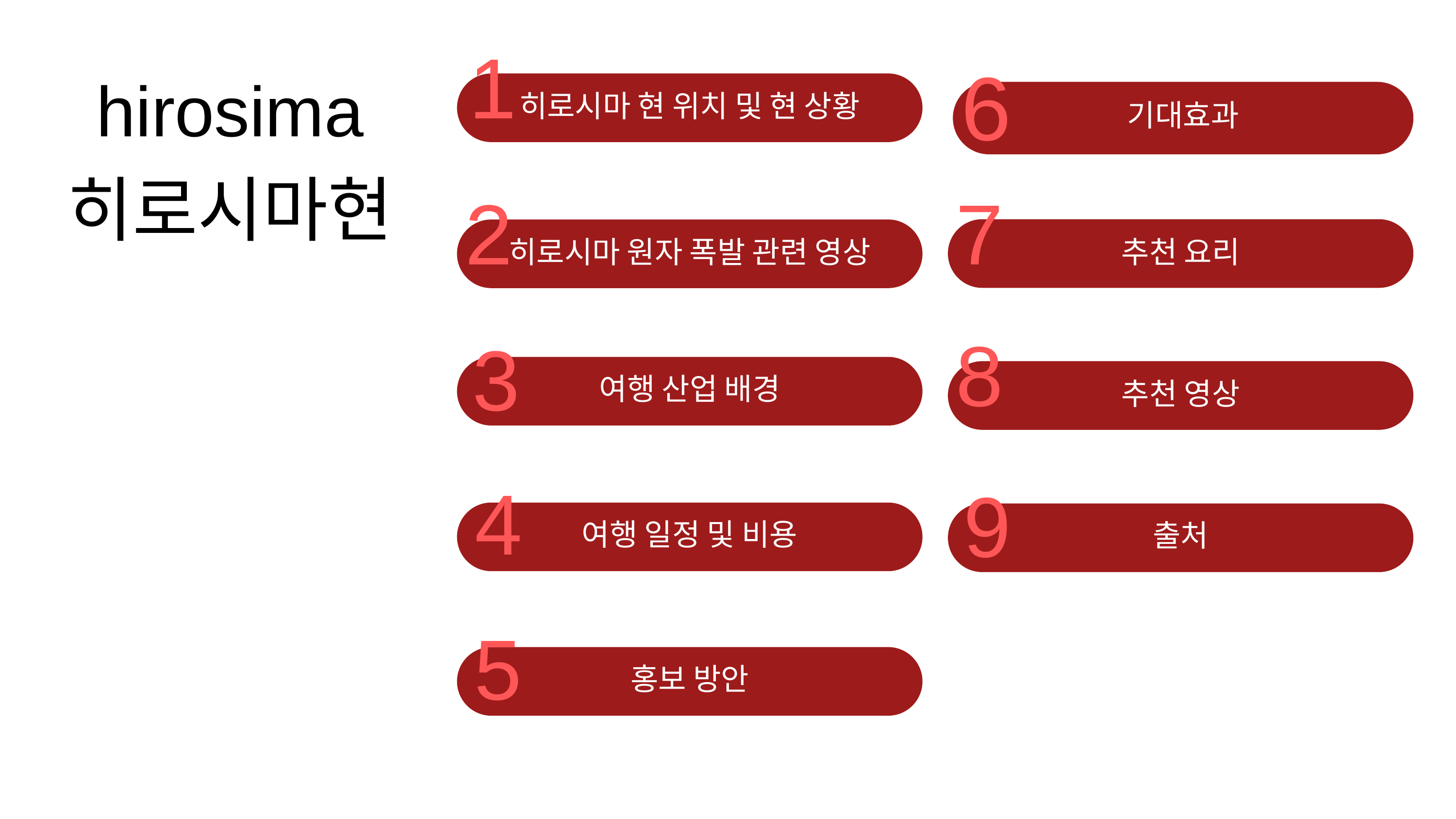

1
6
hirosima
히로시마현

히로시마 현 위치 및 현 상황

기대효과
7
2

추천 요리

히로시마 원자 폭발 관련 영상
8
3

여행 산업 배경

추천 영상
4
9

여행 일정 및 비용

출처
5

홍보 방안